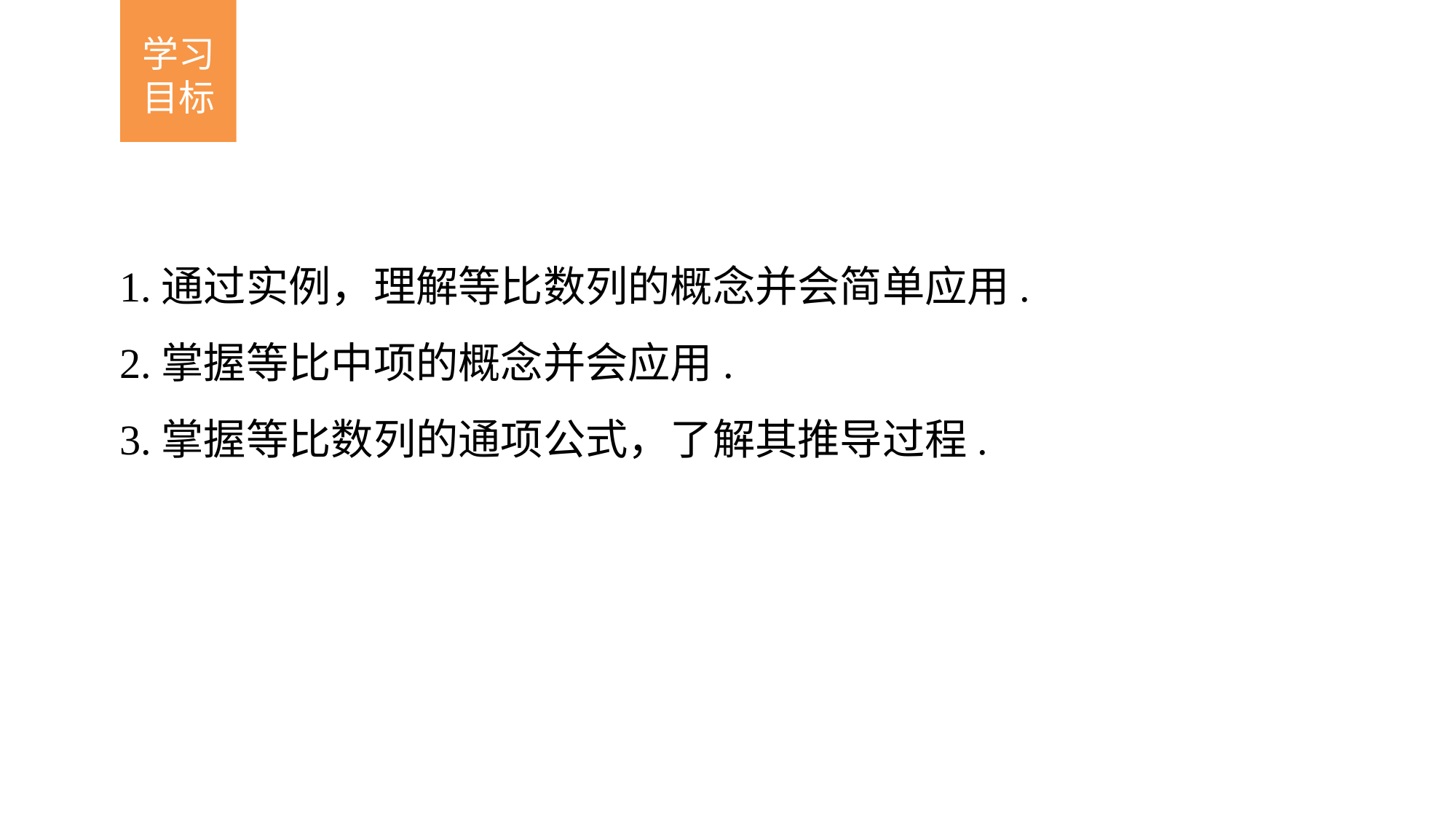

学习目标
1.通过实例，理解等比数列的概念并会简单应用.
2.掌握等比中项的概念并会应用.
3.掌握等比数列的通项公式，了解其推导过程.